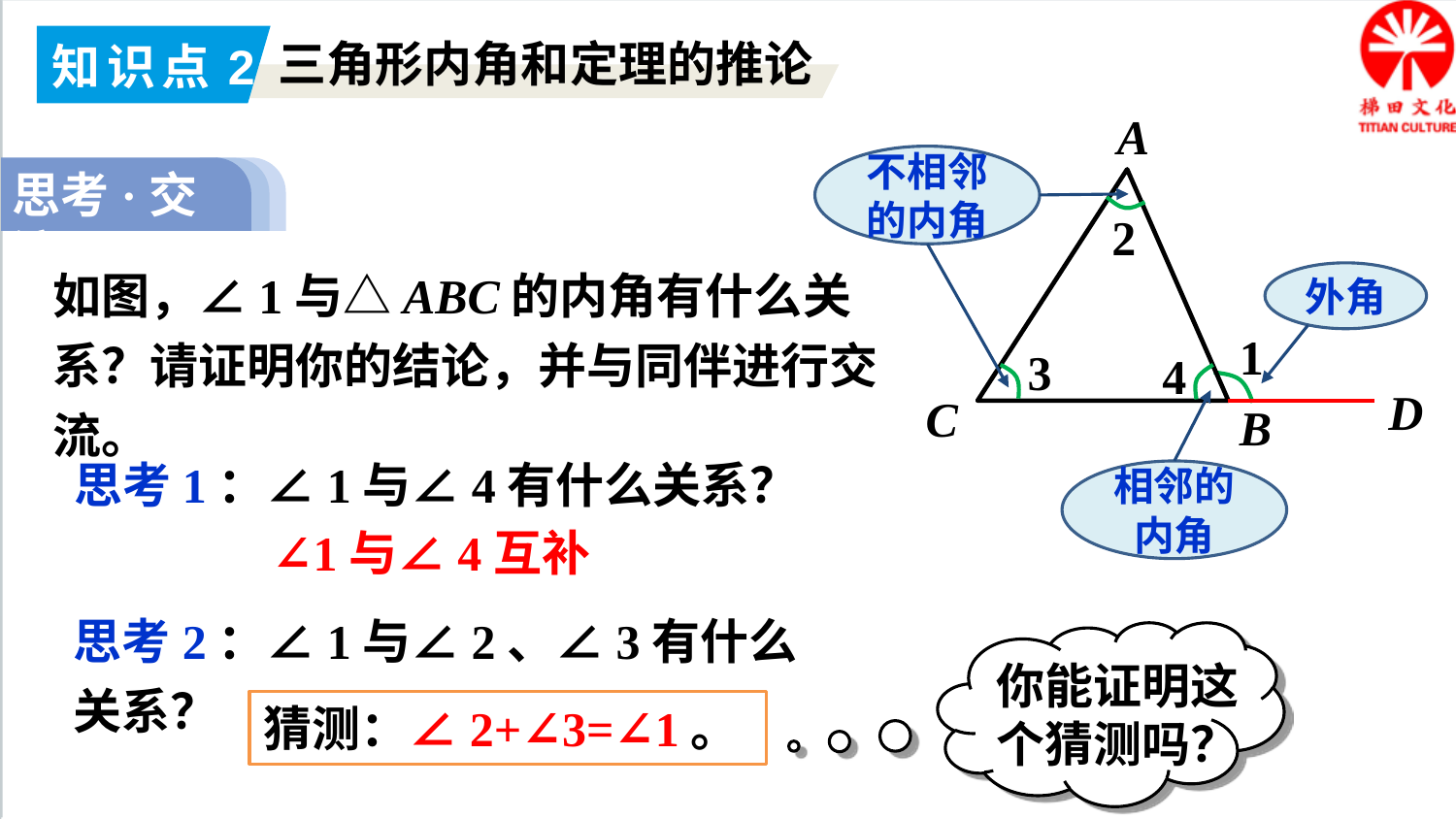

知识点2

三角形内角和定理的推论
A

C
B
不相邻的内角
思考·交流

2
如图，∠1与△ABC的内角有什么关系？请证明你的结论，并与同伴进行交流。
外角
1
3
4

D

相邻的内角
思考1：∠1与∠4有什么关系？
∠1与∠4互补
思考2：∠1与∠2、∠3有什么关系？

你能证明这个猜测吗？
猜测：∠2+∠3=∠1。